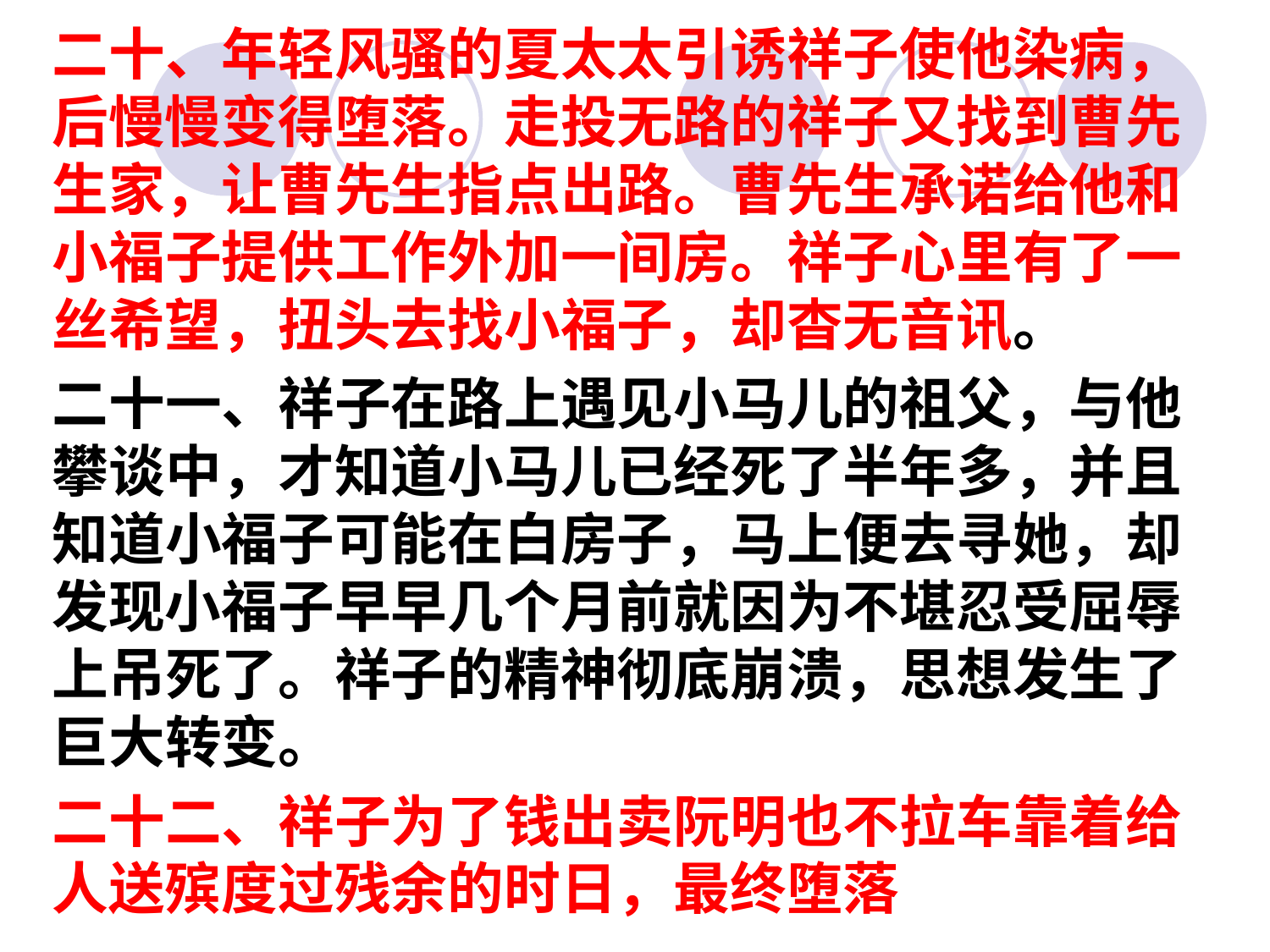

二十、年轻风骚的夏太太引诱祥子使他染病，后慢慢变得堕落。走投无路的祥子又找到曹先生家，让曹先生指点出路。曹先生承诺给他和小福子提供工作外加一间房。祥子心里有了一丝希望，扭头去找小福子，却杳无音讯。
二十一、祥子在路上遇见小马儿的祖父，与他攀谈中，才知道小马儿已经死了半年多，并且知道小福子可能在白房子，马上便去寻她，却发现小福子早早几个月前就因为不堪忍受屈辱上吊死了。祥子的精神彻底崩溃，思想发生了巨大转变。
二十二、祥子为了钱出卖阮明也不拉车靠着给人送殡度过残余的时日，最终堕落